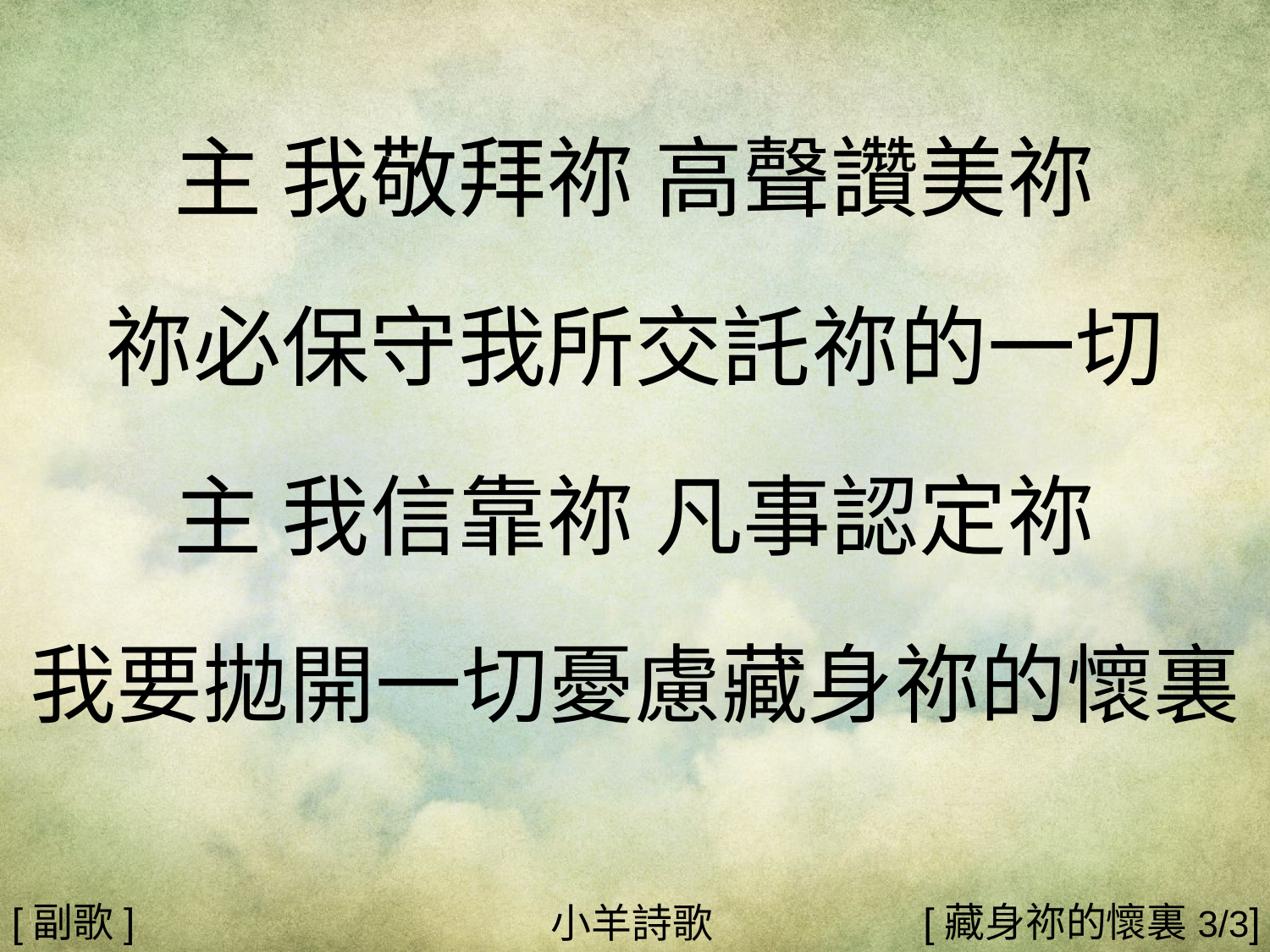

主 我敬拜祢 高聲讚美祢

祢必保守我所交託祢的一切

主 我信靠祢 凡事認定祢

我要拋開一切憂慮藏身祢的懷裏
#

[副歌]
[藏身祢的懷裏3/3]
小羊詩歌